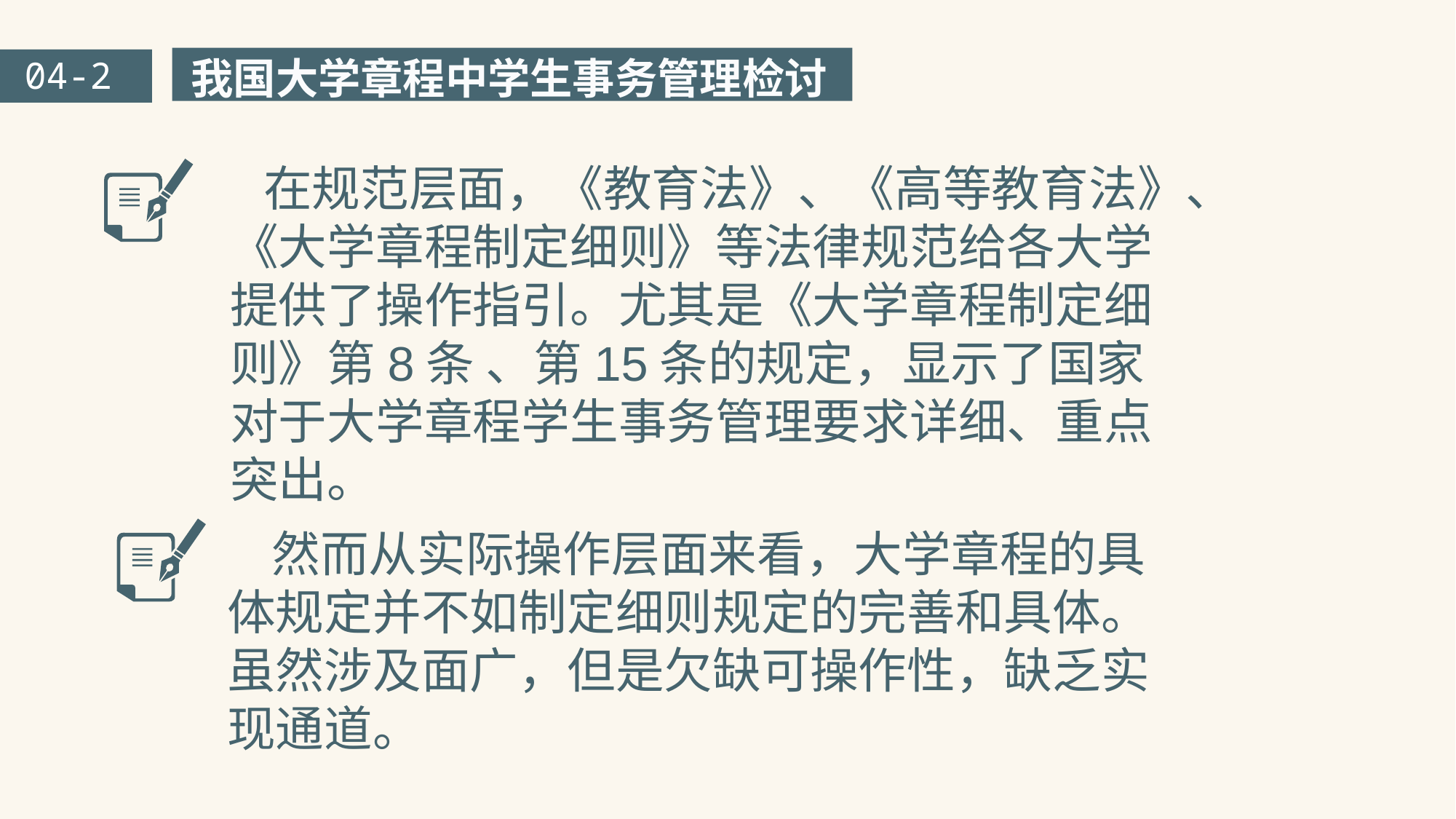

我国大学章程中学生事务管理检讨
04-2

   在规范层面，《教育法》、《高等教育法》、《大学章程制定细则》等法律规范给各大学提供了操作指引。尤其是《大学章程制定细则》第8条 、第15条的规定，显示了国家对于大学章程学生事务管理要求详细、重点突出。

   然而从实际操作层面来看，大学章程的具体规定并不如制定细则规定的完善和具体。虽然涉及面广，但是欠缺可操作性，缺乏实现通道。